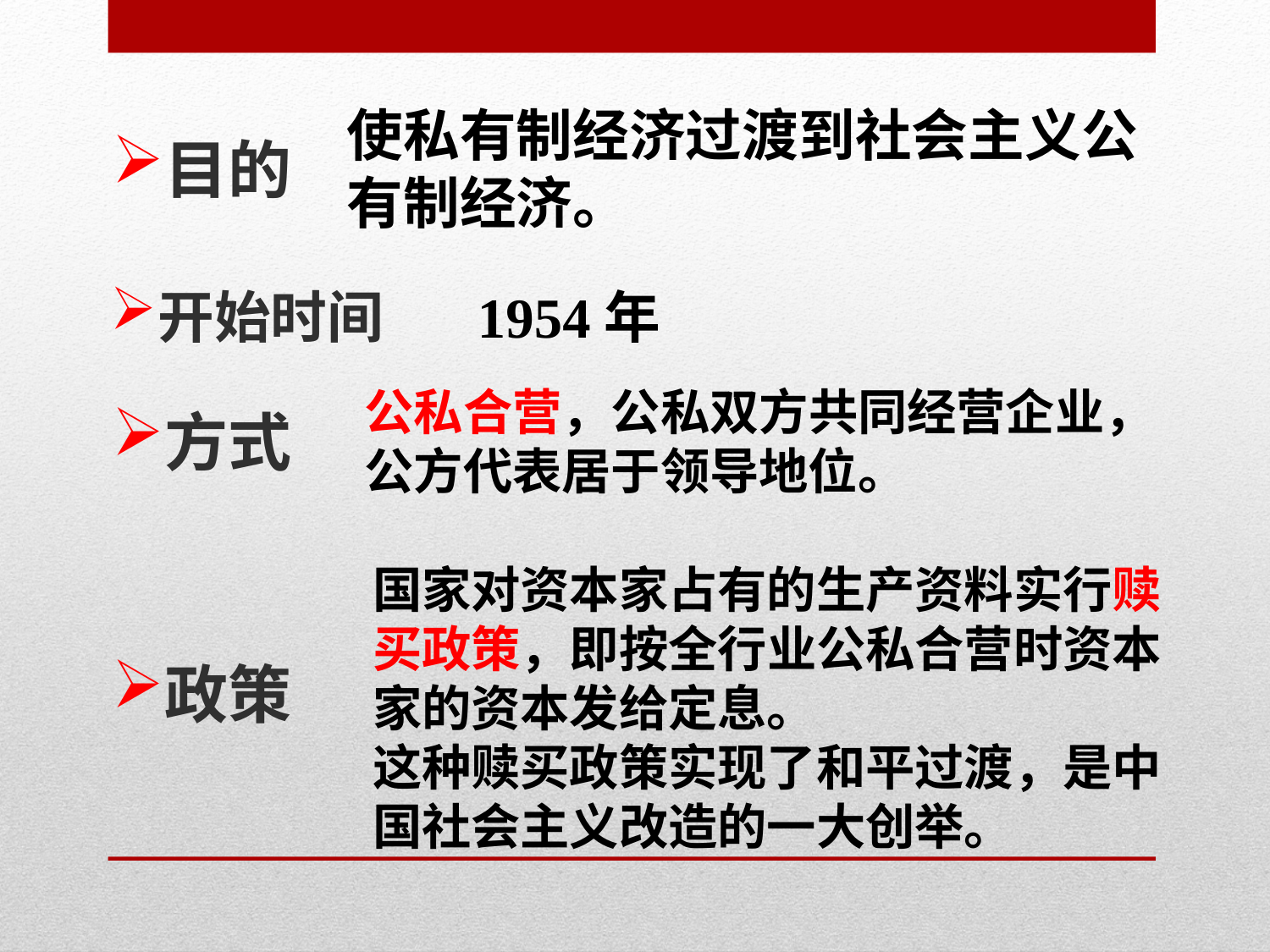

使私有制经济过渡到社会主义公有制经济。
目的
开始时间
1954年
公私合营，公私双方共同经营企业，公方代表居于领导地位。
方式
国家对资本家占有的生产资料实行赎买政策，即按全行业公私合营时资本家的资本发给定息。
这种赎买政策实现了和平过渡，是中国社会主义改造的一大创举。

政策